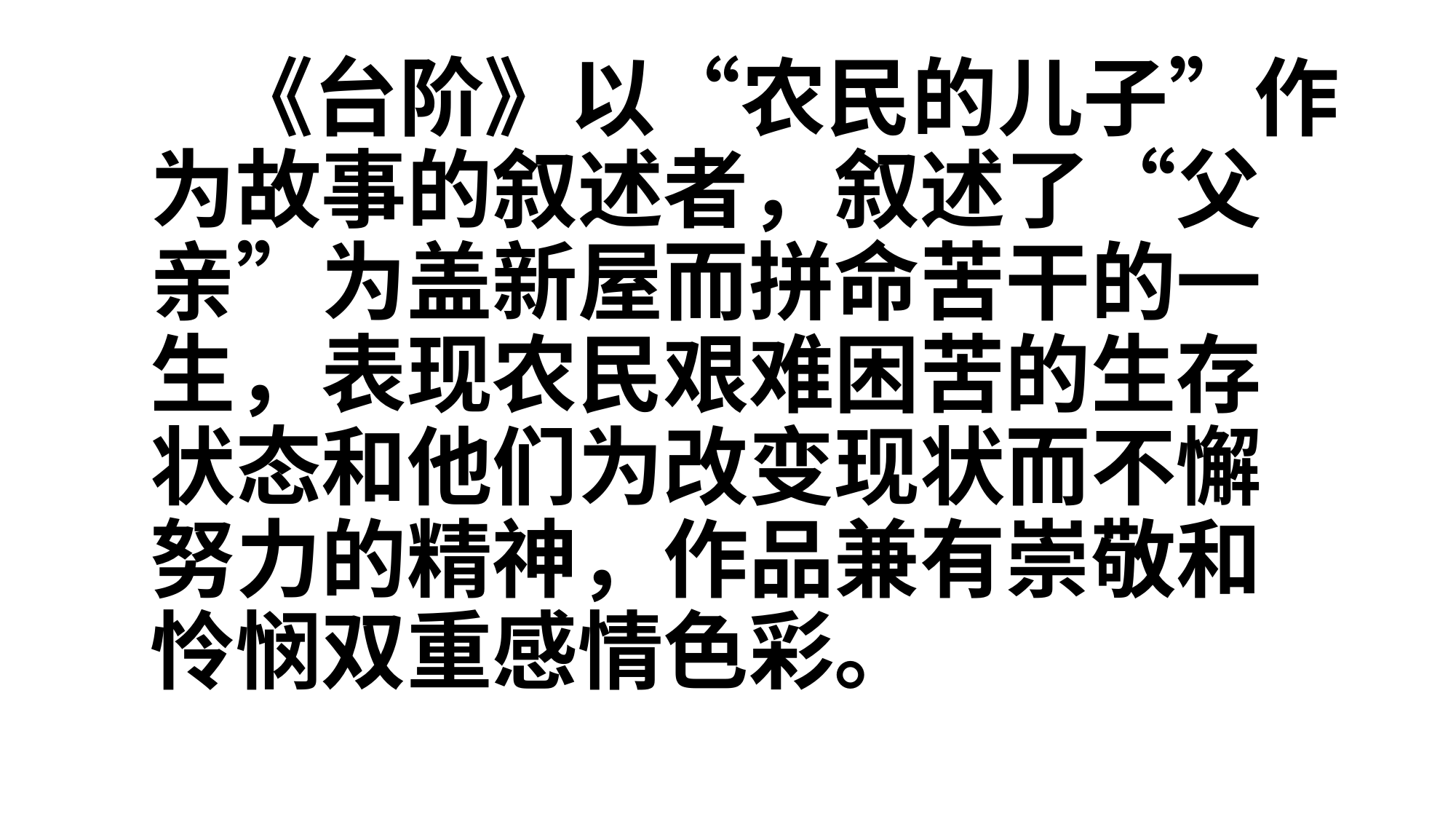

# 《台阶》以“农民的儿子”作为故事的叙述者，叙述了“父亲”为盖新屋而拼命苦干的一生，表现农民艰难困苦的生存状态和他们为改变现状而不懈努力的精神，作品兼有崇敬和怜悯双重感情色彩。